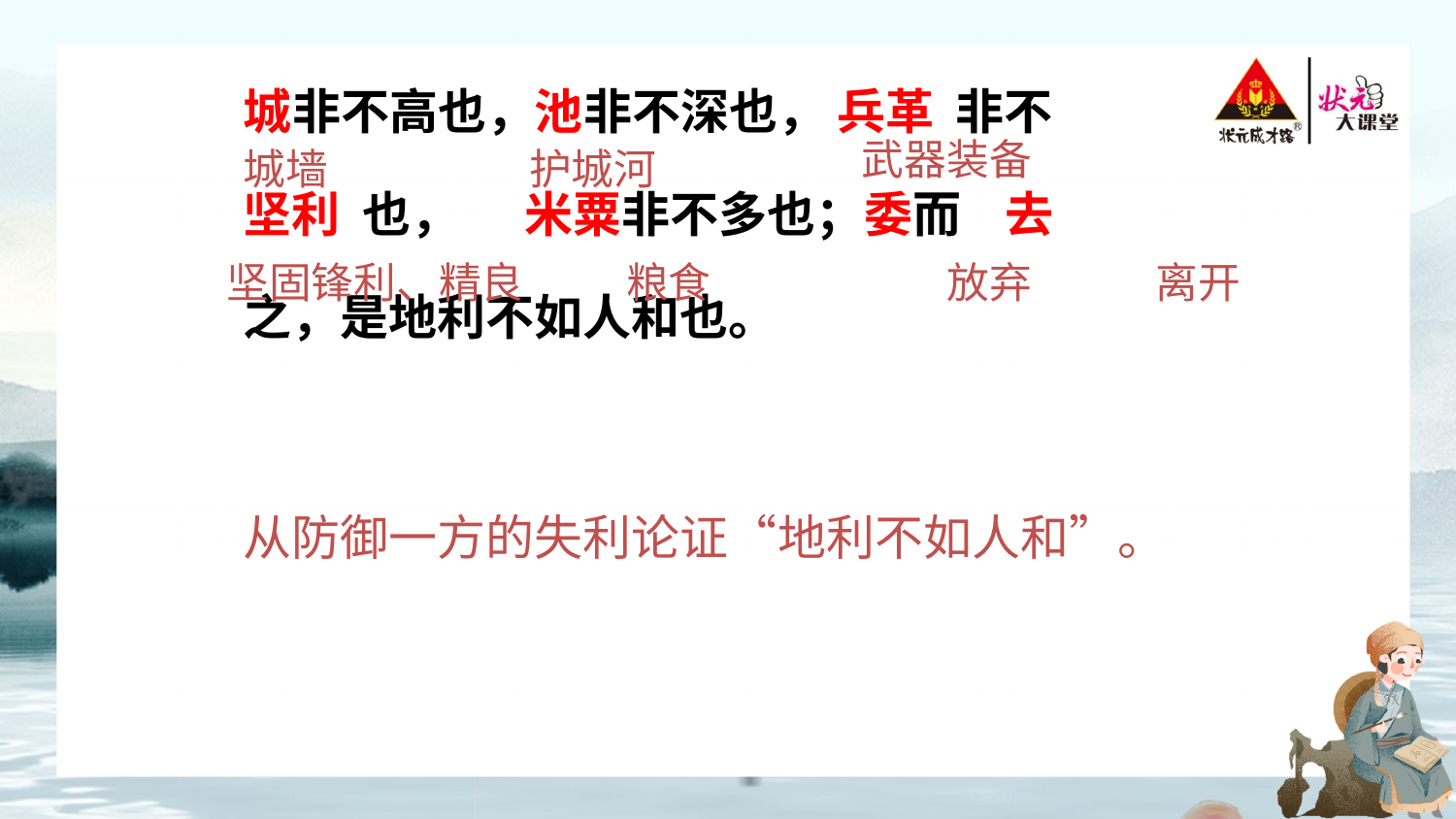

城非不高也，池非不深也， 兵革  非不

坚利  也，      米粟非不多也；委而    去

之，是地利不如人和也。

武器装备
城墙
护城河
坚固锋利、精良
粮食
放弃
离开
从防御一方的失利论证“地利不如人和”。